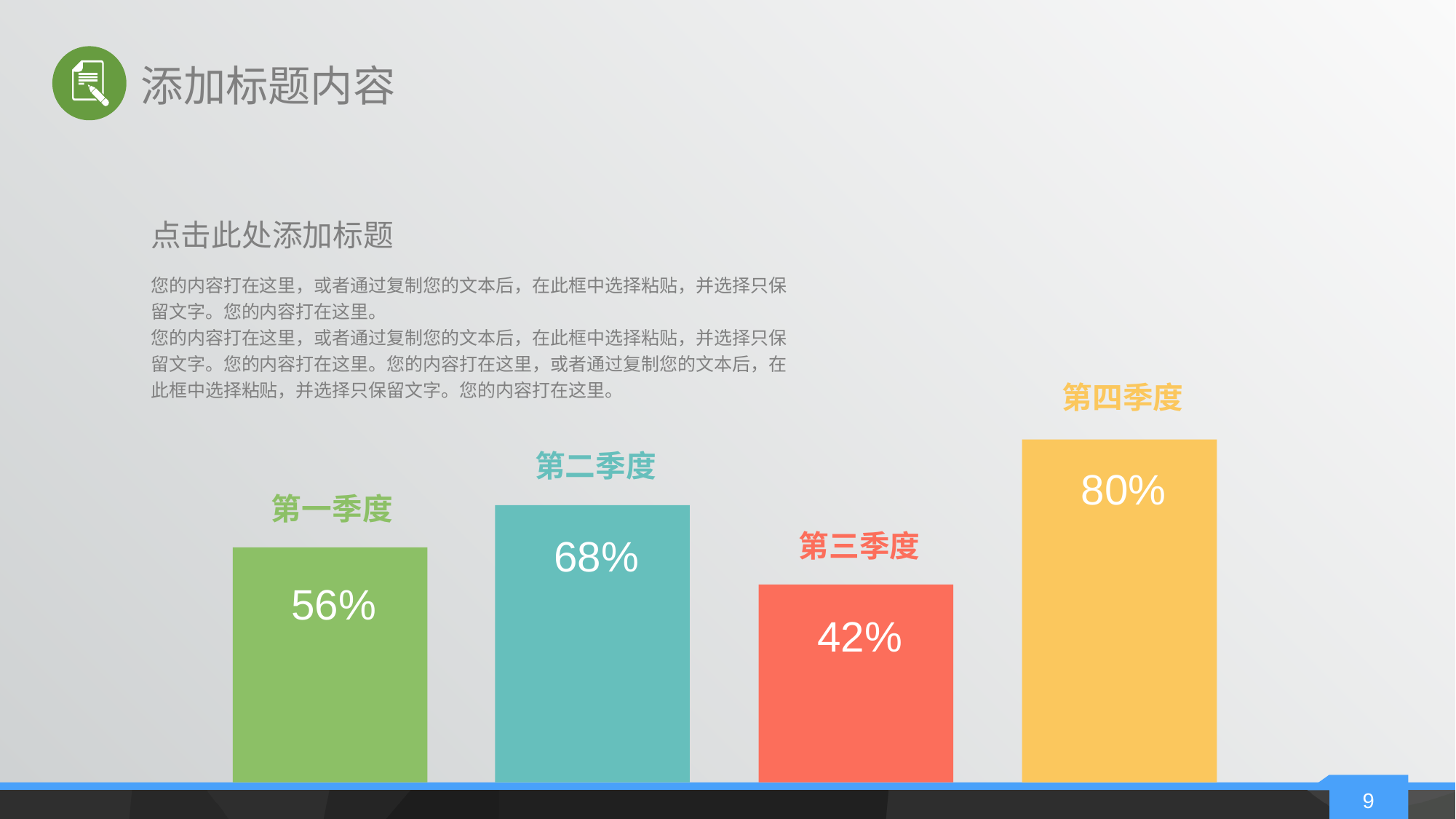

添加标题内容
点击此处添加标题
您的内容打在这里，或者通过复制您的文本后，在此框中选择粘贴，并选择只保留文字。您的内容打在这里。
您的内容打在这里，或者通过复制您的文本后，在此框中选择粘贴，并选择只保留文字。您的内容打在这里。您的内容打在这里，或者通过复制您的文本后，在此框中选择粘贴，并选择只保留文字。您的内容打在这里。
 第四季度

 第二季度
80%
 第一季度

 第三季度
68%

56%

42%